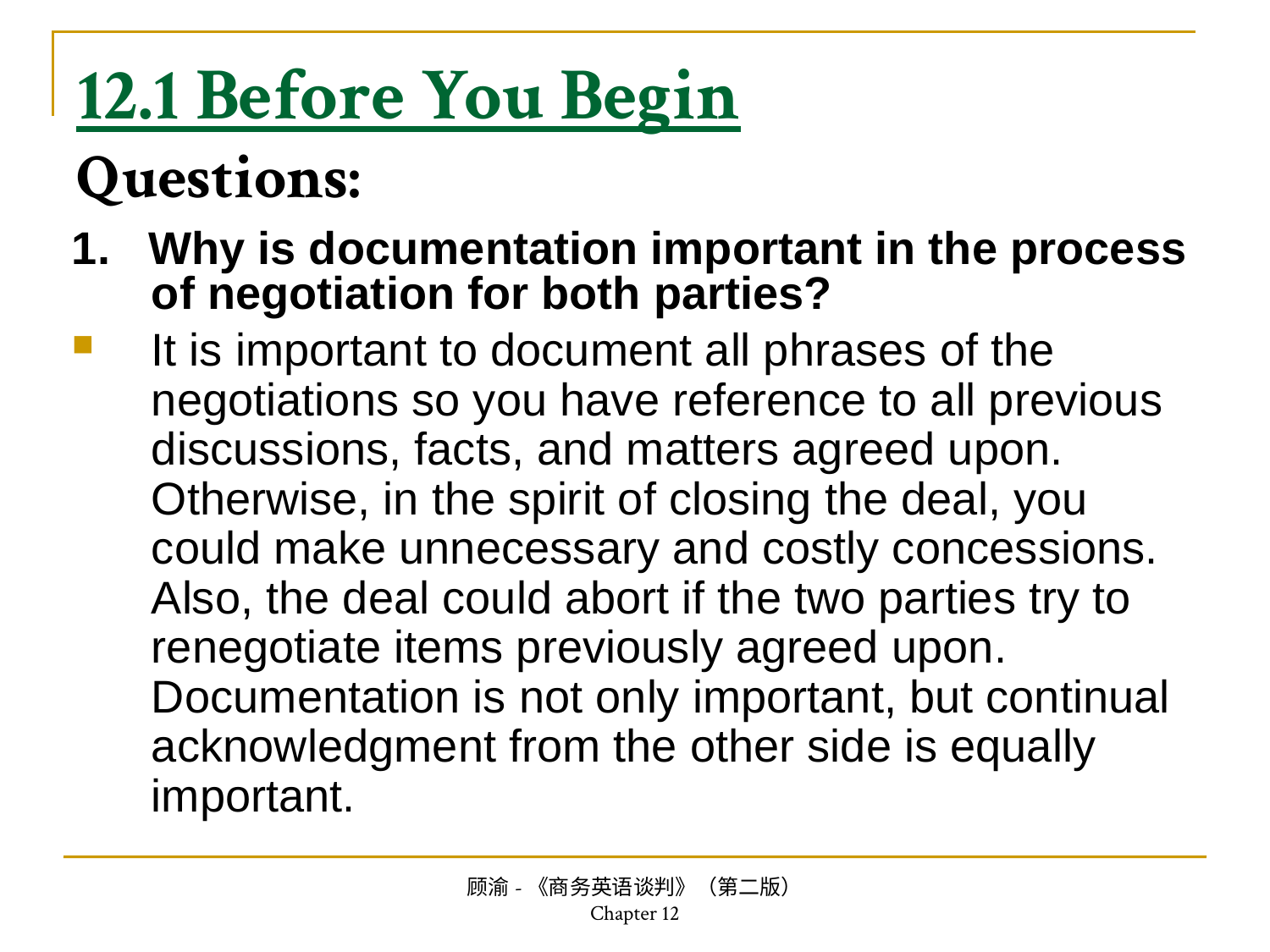

# 12.1 Before You Begin Questions:
1.   Why is documentation important in the process of negotiation for both parties?
It is important to document all phrases of the negotiations so you have reference to all previous discussions, facts, and matters agreed upon. Otherwise, in the spirit of closing the deal, you could make unnecessary and costly concessions. Also, the deal could abort if the two parties try to renegotiate items previously agreed upon. Documentation is not only important, but continual acknowledgment from the other side is equally important.

5
顾渝-《商务英语谈判》（第二版） Chapter 12